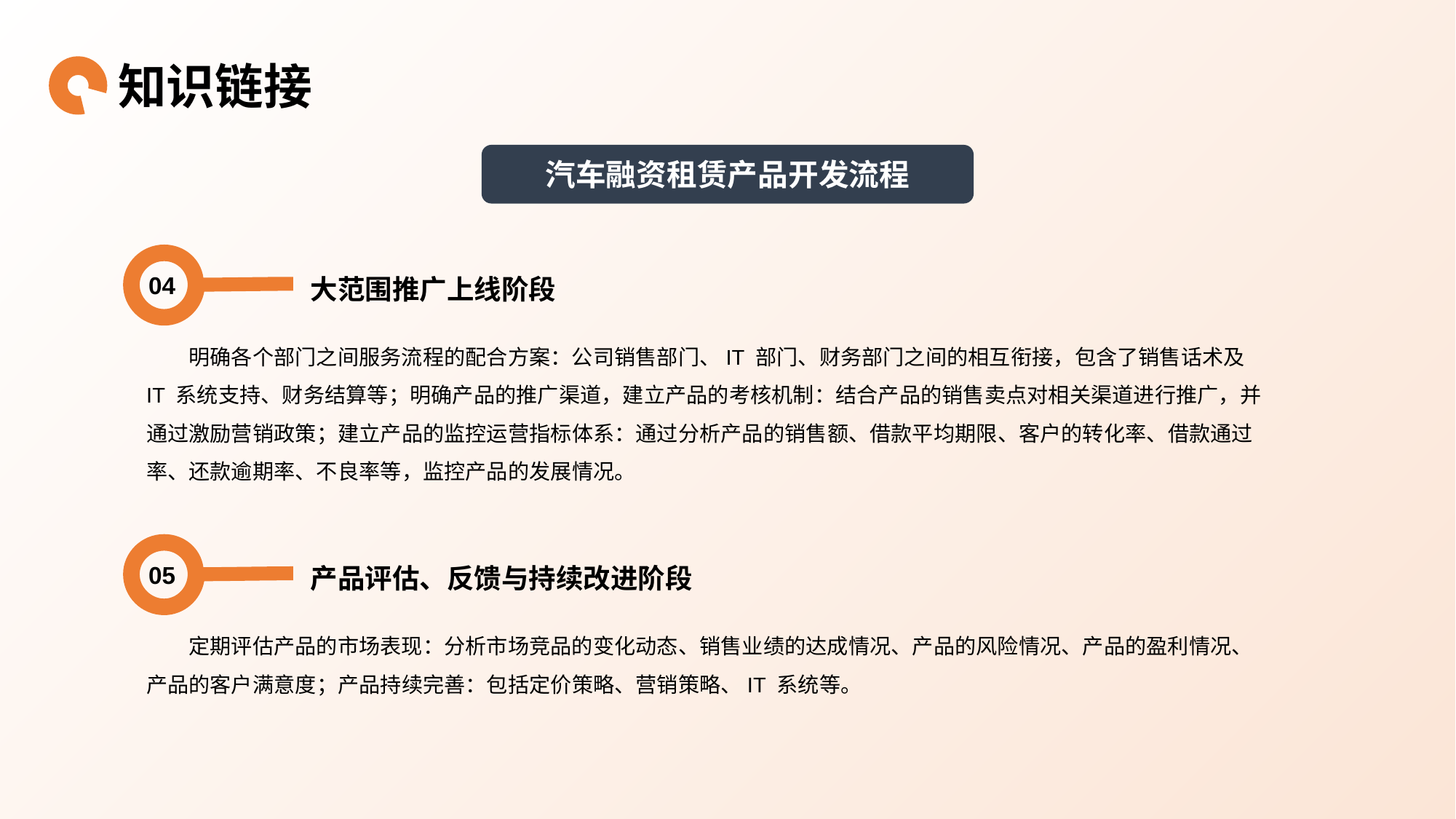

知识链接

汽车融资租赁产品开发流程

04
大范围推广上线阶段
明确各个部门之间服务流程的配合方案：公司销售部门、IT 部门、财务部门之间的相互衔接，包含了销售话术及 IT 系统支持、财务结算等；明确产品的推广渠道，建立产品的考核机制：结合产品的销售卖点对相关渠道进行推广，并通过激励营销政策；建立产品的监控运营指标体系：通过分析产品的销售额、借款平均期限、客户的转化率、借款通过率、还款逾期率、不良率等，监控产品的发展情况。

05
产品评估、反馈与持续改进阶段
定期评估产品的市场表现：分析市场竞品的变化动态、销售业绩的达成情况、产品的风险情况、产品的盈利情况、产品的客户满意度；产品持续完善：包括定价策略、营销策略、IT 系统等。